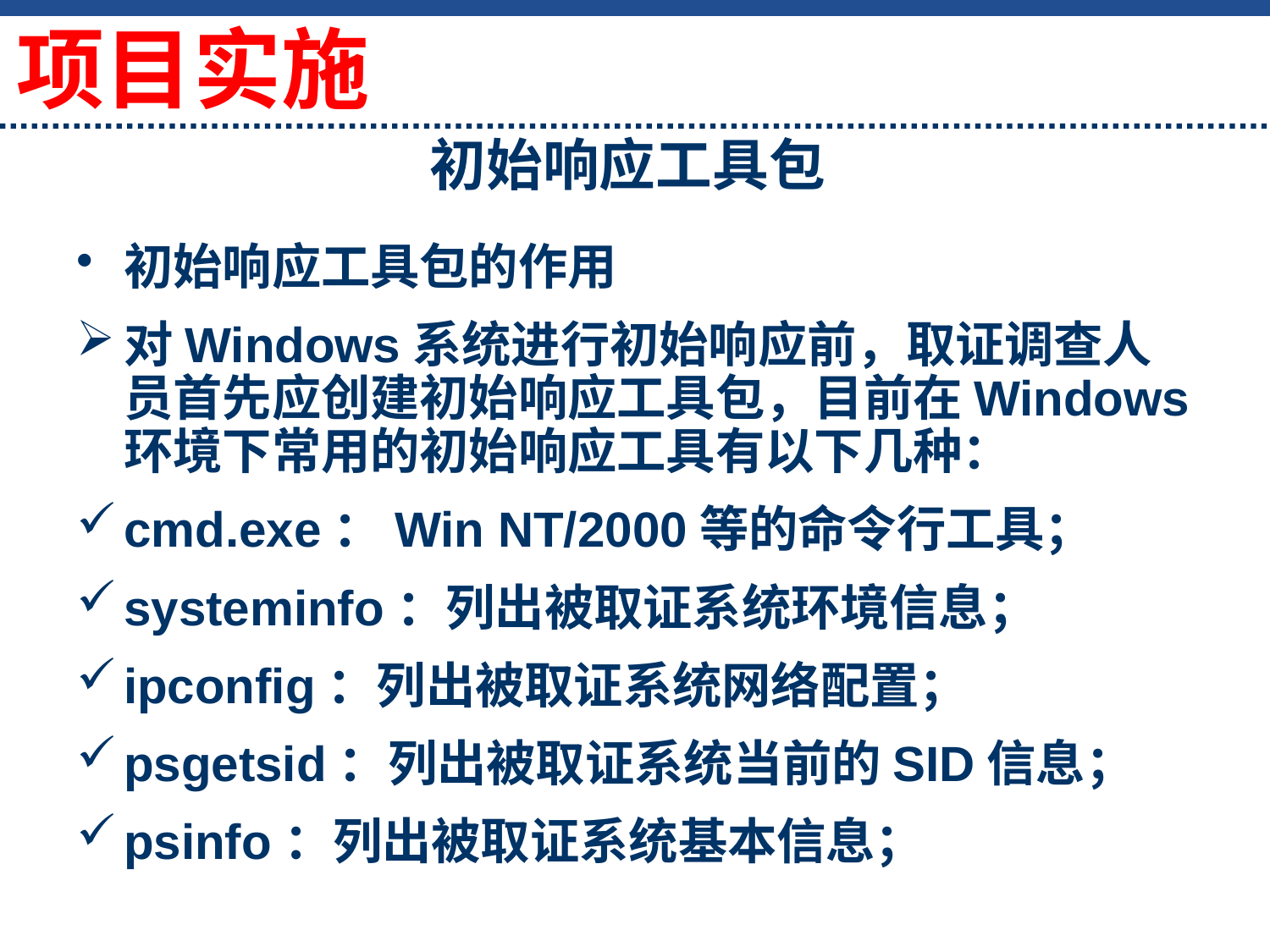

初始响应工具包
项目实施
初始响应工具包的作用
对Windows系统进行初始响应前，取证调查人员首先应创建初始响应工具包，目前在Windows环境下常用的初始响应工具有以下几种：
cmd.exe：Win NT/2000等的命令行工具；
systeminfo：列出被取证系统环境信息；
ipconfig：列出被取证系统网络配置；
psgetsid：列出被取证系统当前的SID信息；
psinfo：列出被取证系统基本信息；